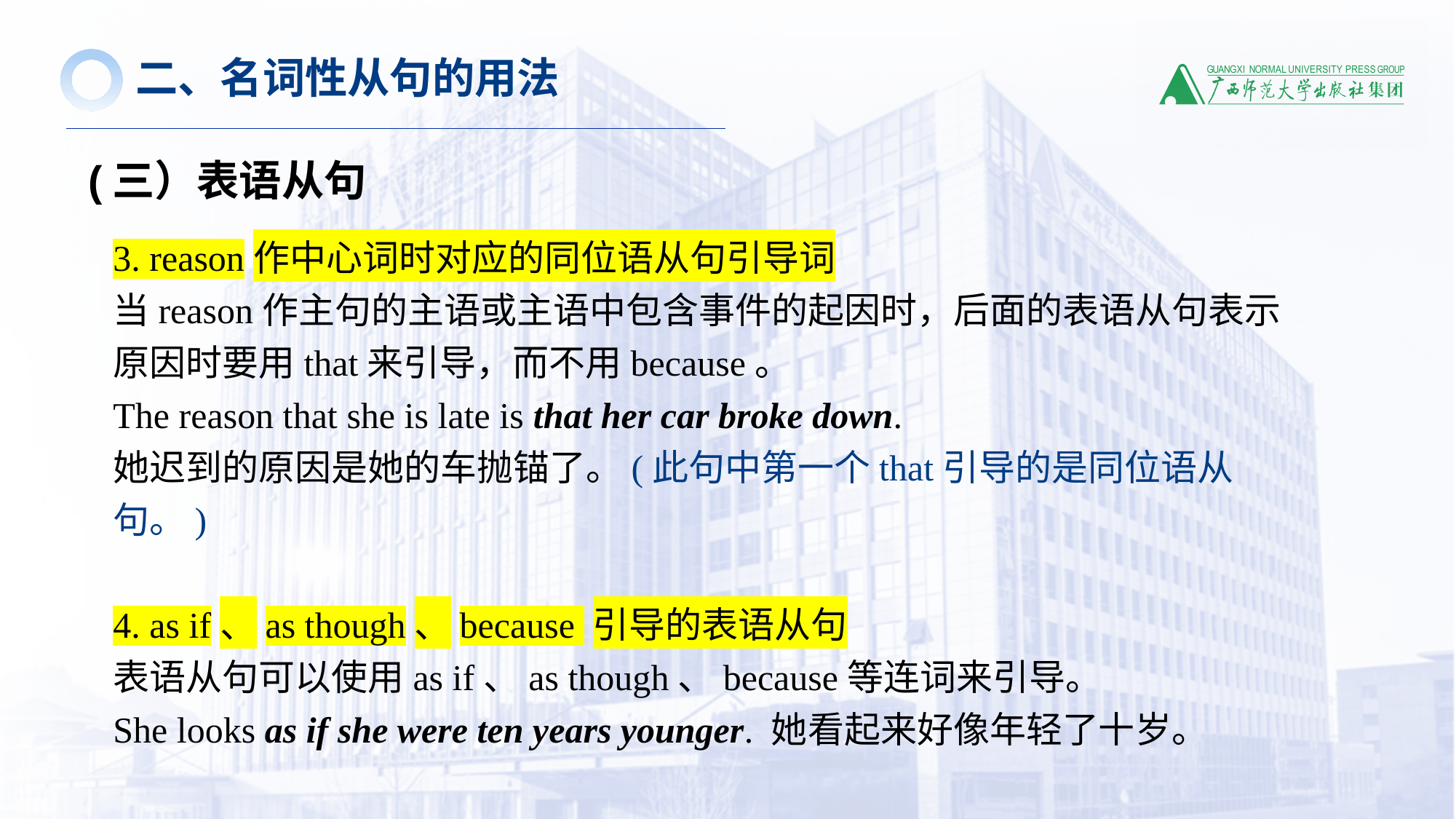

二、名词性从句的用法

(三）表语从句
3. reason作中心词时对应的同位语从句引导词
当reason作主句的主语或主语中包含事件的起因时，后面的表语从句表示原因时要用that来引导，而不用because。
The reason that she is late is that her car broke down.
她迟到的原因是她的车抛锚了。(此句中第一个that引导的是同位语从句。)

4. as if、as though、because 引导的表语从句
表语从句可以使用as if、as though、because等连词来引导。
She looks as if she were ten years younger. 她看起来好像年轻了十岁。